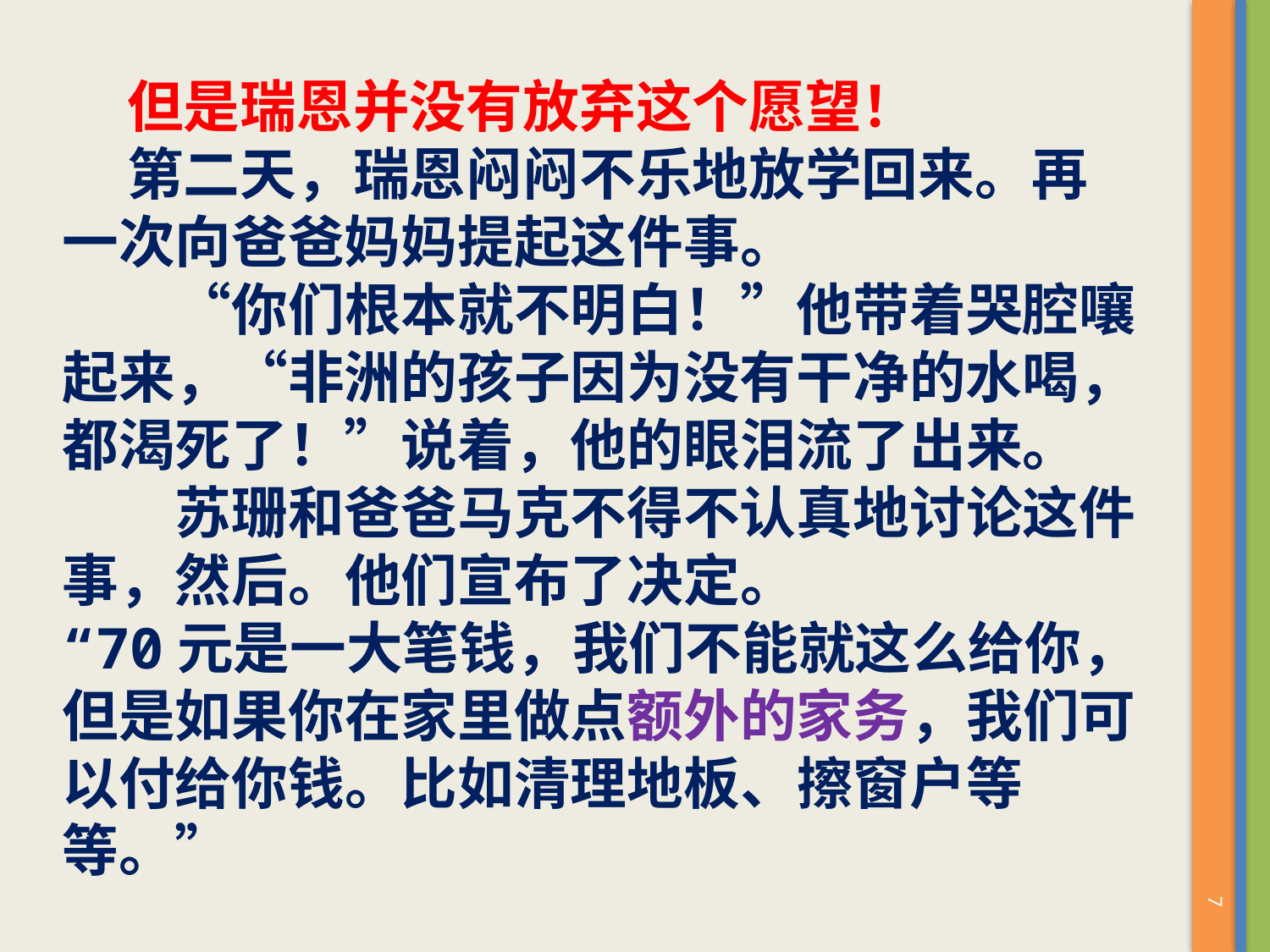

但是瑞恩并没有放弃这个愿望！
    第二天，瑞恩闷闷不乐地放学回来。再一次向爸爸妈妈提起这件事。
　　“你们根本就不明白！”他带着哭腔嚷起来，“非洲的孩子因为没有干净的水喝，都渴死了！”说着，他的眼泪流了出来。
　　苏珊和爸爸马克不得不认真地讨论这件事，然后。他们宣布了决定。
“70元是一大笔钱，我们不能就这么给你，但是如果你在家里做点额外的家务，我们可以付给你钱。比如清理地板、擦窗户等等。”
7